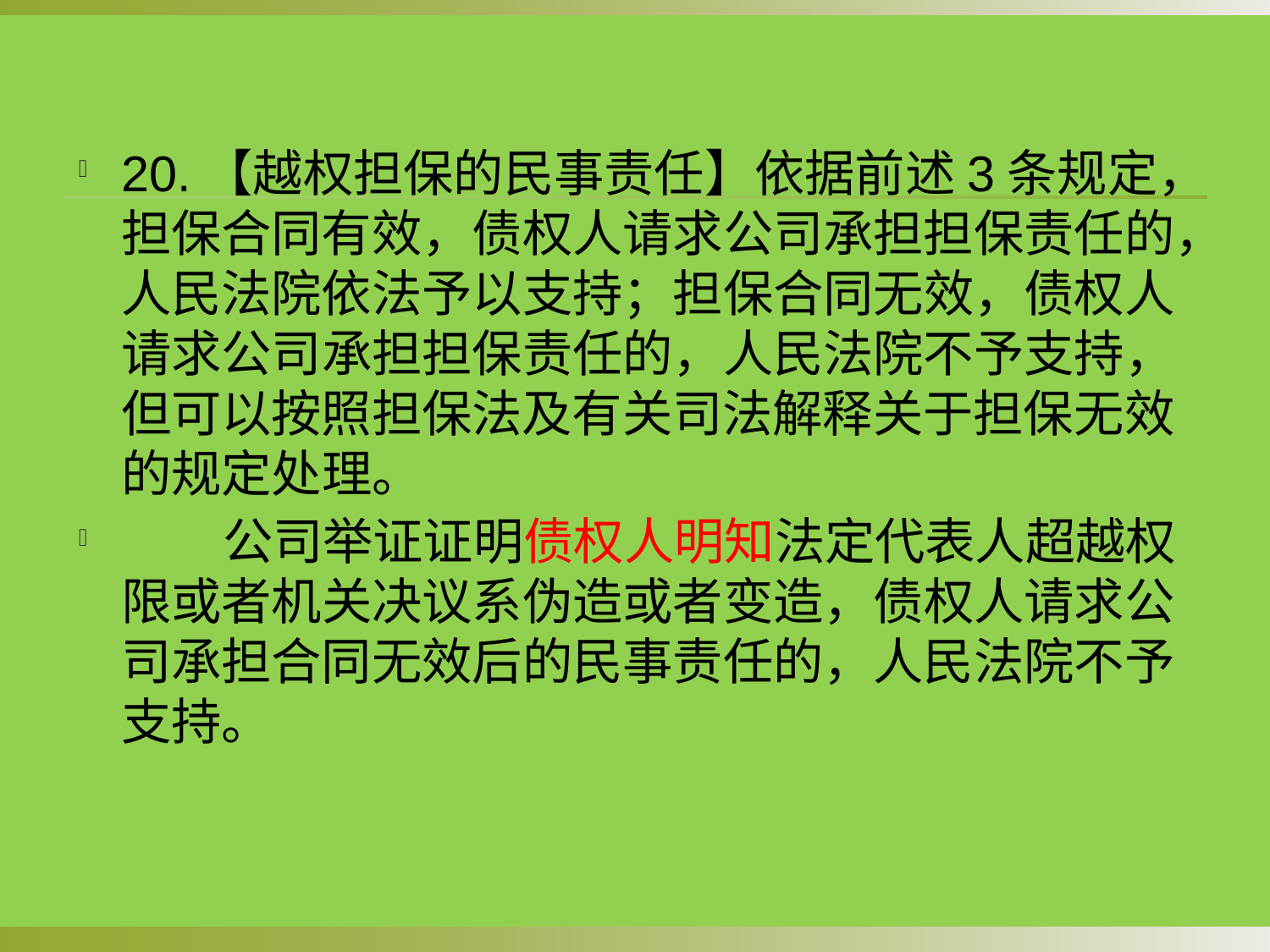

20.【越权担保的民事责任】依据前述3条规定，担保合同有效，债权人请求公司承担担保责任的，人民法院依法予以支持；担保合同无效，债权人请求公司承担担保责任的，人民法院不予支持，但可以按照担保法及有关司法解释关于担保无效的规定处理。
        公司举证证明债权人明知法定代表人超越权限或者机关决议系伪造或者变造，债权人请求公司承担合同无效后的民事责任的，人民法院不予支持。